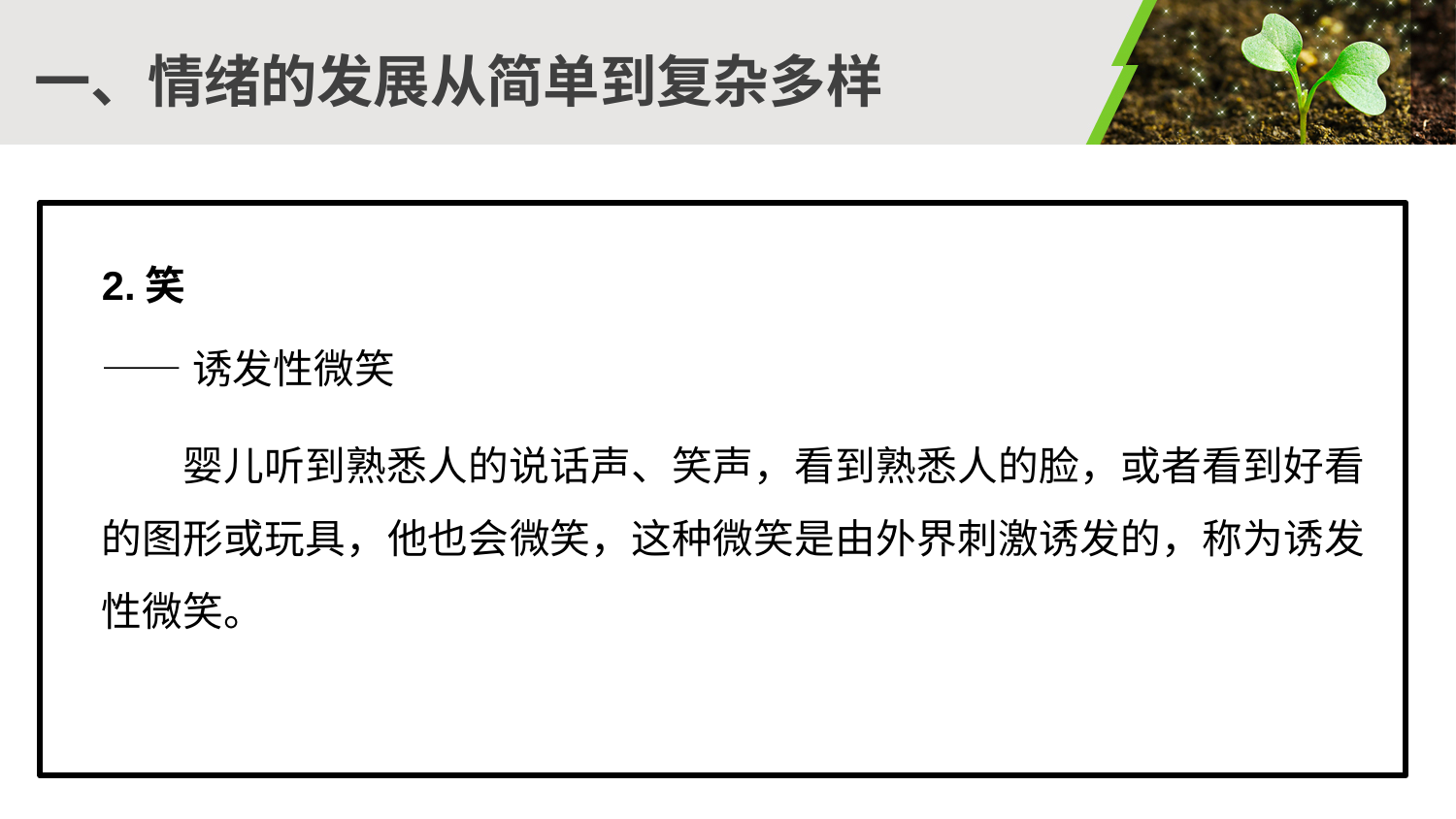

#
一、情绪的发展从简单到复杂多样

2.笑
——诱发性微笑
婴儿听到熟悉人的说话声、笑声，看到熟悉人的脸，或者看到好看的图形或玩具，他也会微笑，这种微笑是由外界刺激诱发的，称为诱发性微笑。